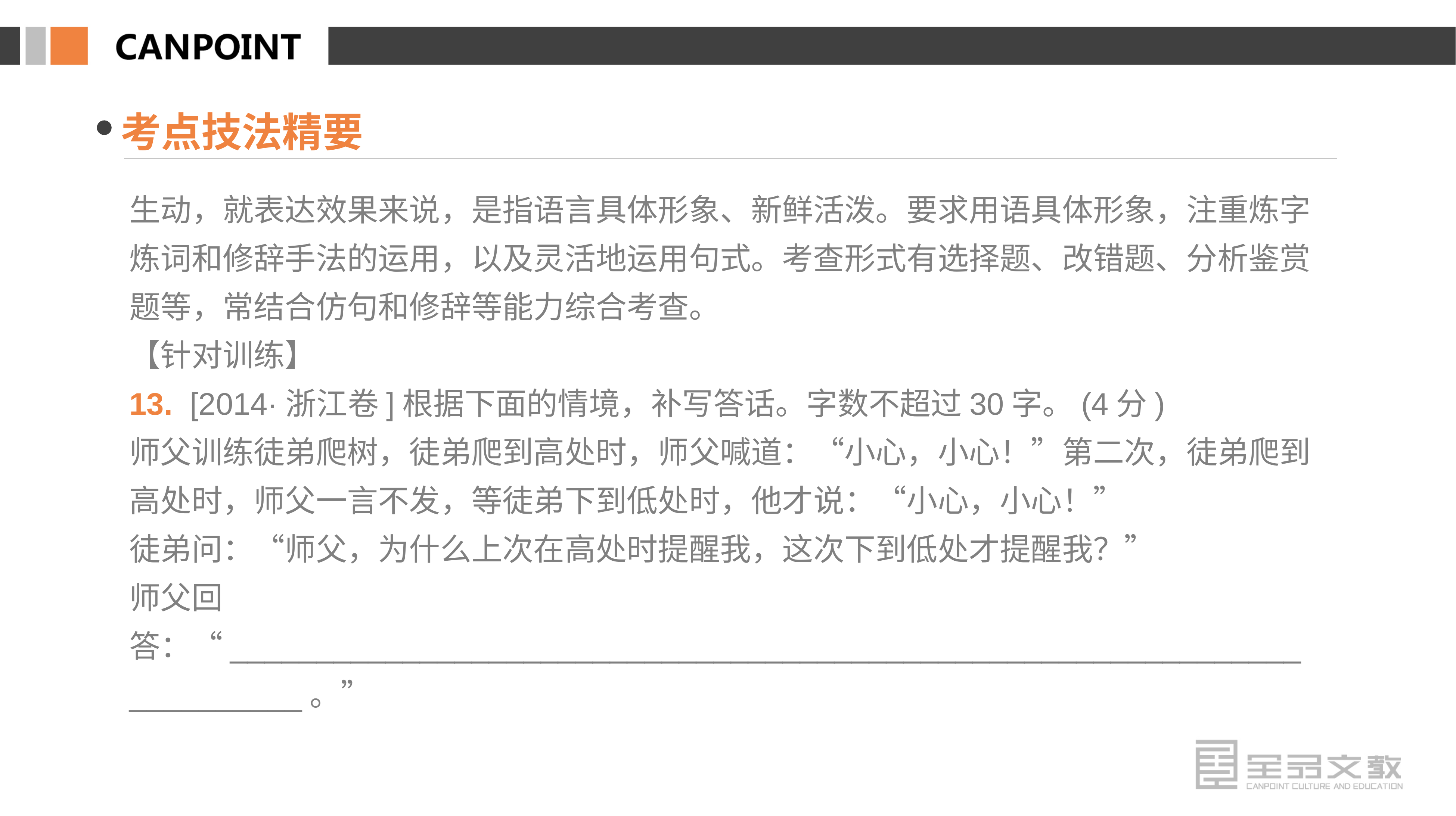

考点技法精要

生动，就表达效果来说，是指语言具体形象、新鲜活泼。要求用语具体形象，注重炼字炼词和修辞手法的运用，以及灵活地运用句式。考查形式有选择题、改错题、分析鉴赏题等，常结合仿句和修辞等能力综合考查。
【针对训练】
13.  [2014·浙江卷]根据下面的情境，补写答话。字数不超过30字。(4分)
师父训练徒弟爬树，徒弟爬到高处时，师父喊道：“小心，小心！”第二次，徒弟爬到高处时，师父一言不发，等徒弟下到低处时，他才说：“小心，小心！”
徒弟问：“师父，为什么上次在高处时提醒我，这次下到低处才提醒我？”
师父回答：“________________________________________________________________________。”